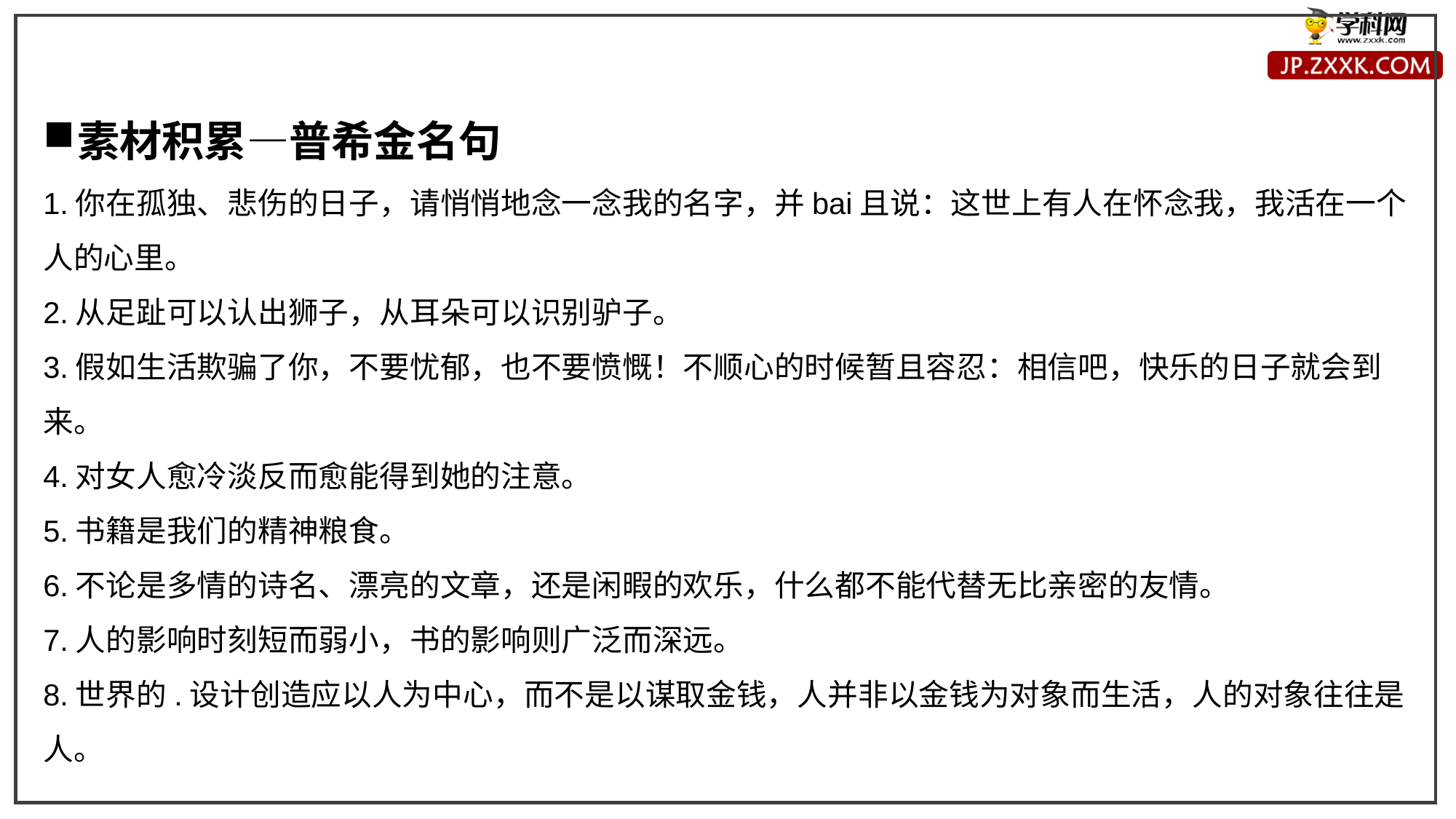

素材积累—普希金名句
1.你在孤独、悲伤的日子，请悄悄地念一念我的名字，并bai且说：这世上有人在怀念我，我活在一个人的心里。
2.从足趾可以认出狮子，从耳朵可以识别驴子。
3.假如生活欺骗了你，不要忧郁，也不要愤慨！不顺心的时候暂且容忍：相信吧，快乐的日子就会到来。
4.对女人愈冷淡反而愈能得到她的注意。
5.书籍是我们的精神粮食。
6.不论是多情的诗名、漂亮的文章，还是闲暇的欢乐，什么都不能代替无比亲密的友情。
7.人的影响时刻短而弱小，书的影响则广泛而深远。
8.世界的.设计创造应以人为中心，而不是以谋取金钱，人并非以金钱为对象而生活，人的对象往往是人。